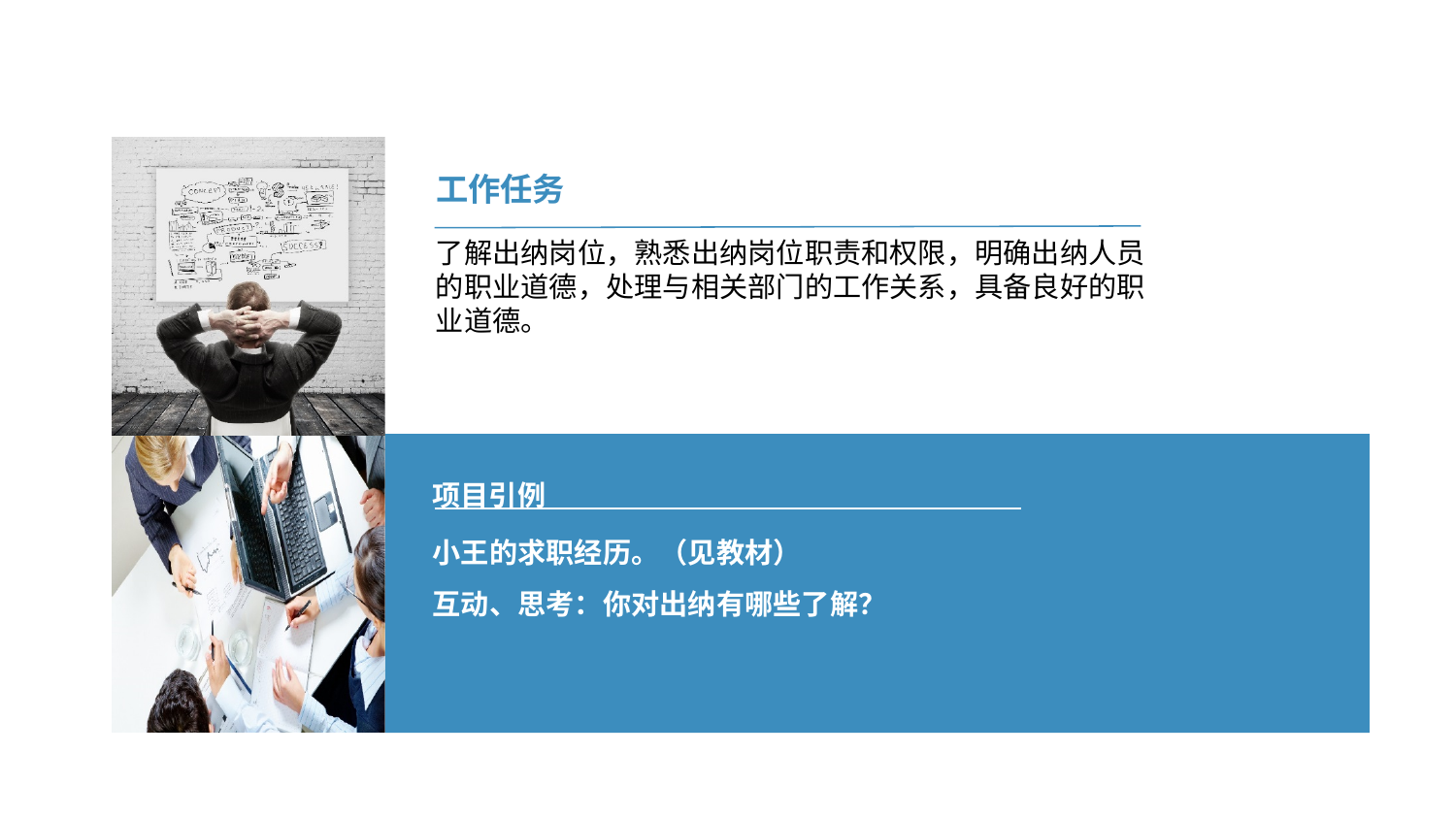

工作任务
了解出纳岗位，熟悉出纳岗位职责和权限，明确出纳人员的职业道德，处理与相关部门的工作关系，具备良好的职业道德。

项目引例
小王的求职经历。（见教材）
互动、思考：你对出纳有哪些了解？